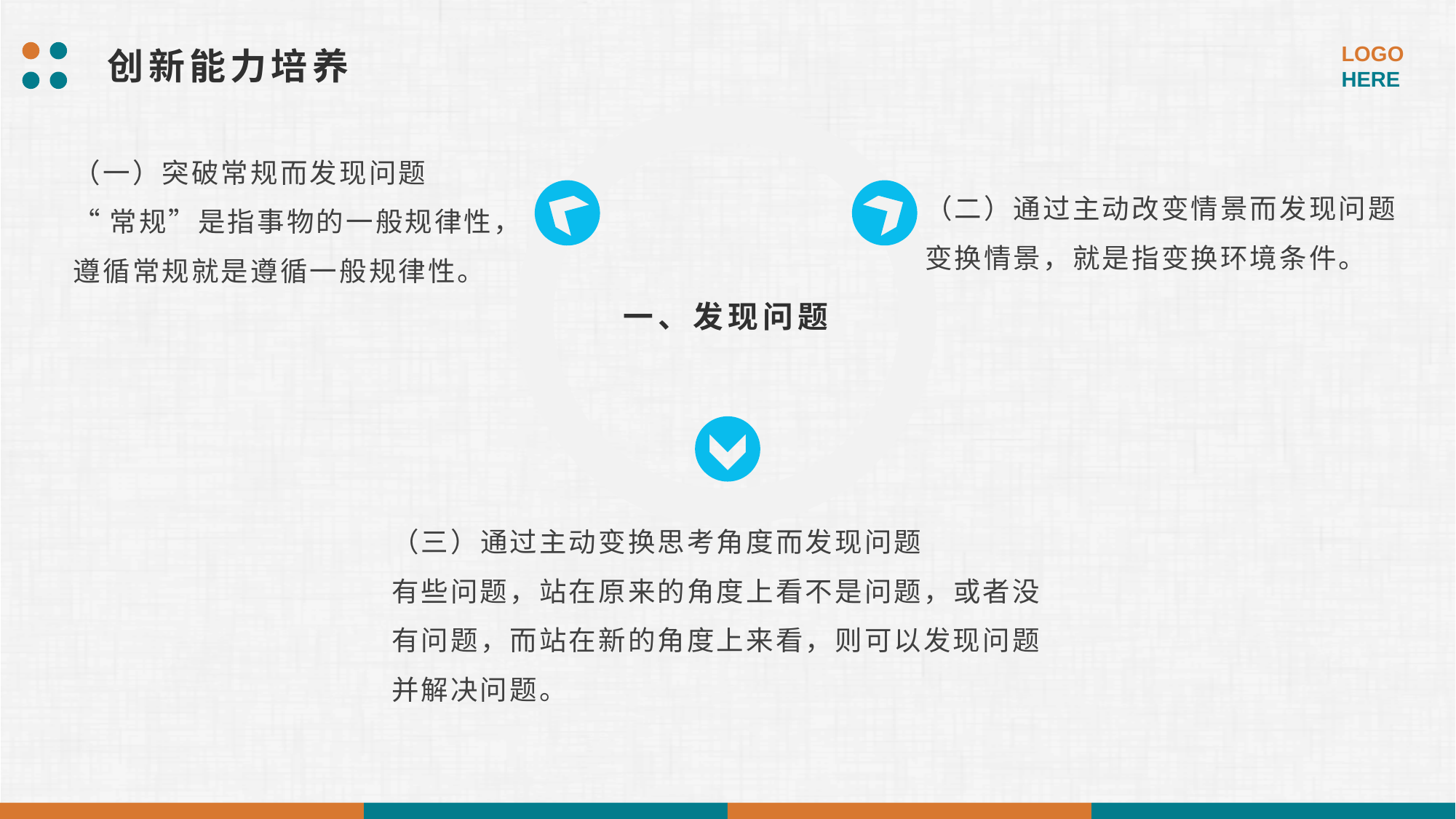

创新能力培养

（一）突破常规而发现问题
“常规”是指事物的一般规律性，遵循常规就是遵循一般规律性。
（二）通过主动改变情景而发现问题
变换情景，就是指变换环境条件。

一、发现问题

（三）通过主动变换思考角度而发现问题
有些问题，站在原来的角度上看不是问题，或者没有问题，而站在新的角度上来看，则可以发现问题并解决问题。